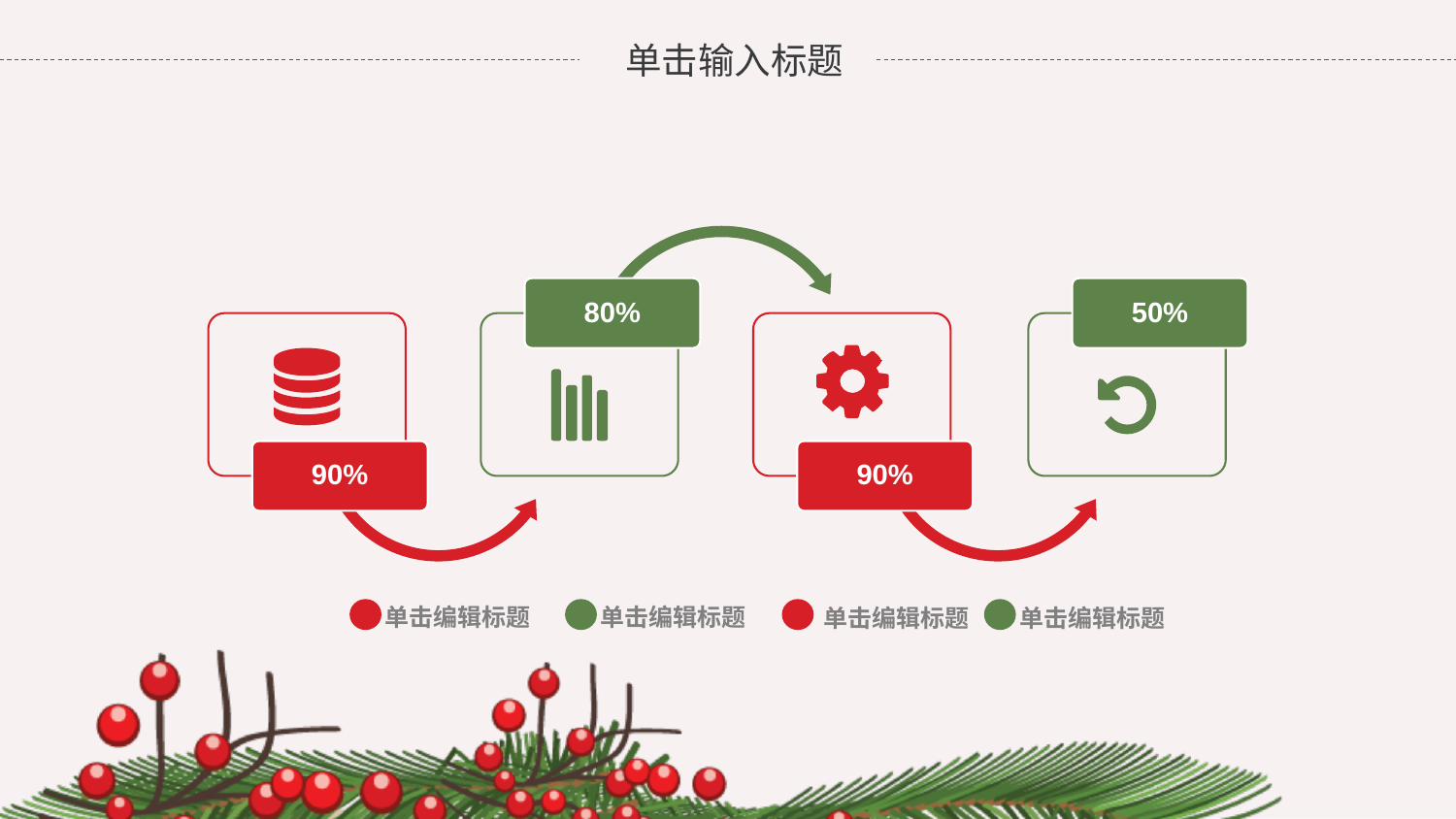

单击输入标题

80%
50%

90%
90%

单击编辑标题
单击编辑标题
单击编辑标题
单击编辑标题